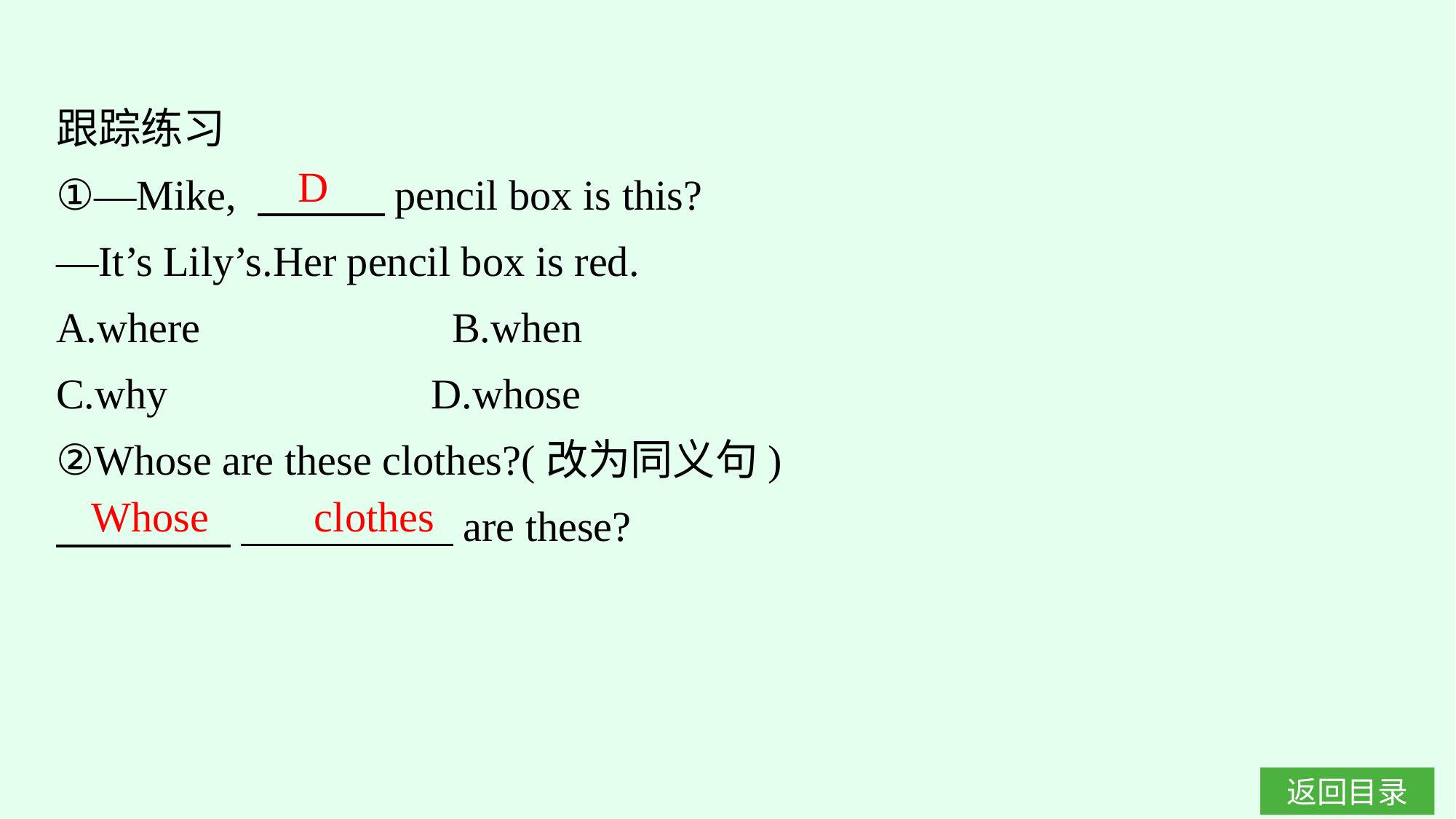

跟踪练习
①—Mike, 　　　pencil box is this?
—It’s Lily’s.Her pencil box is red.
A.where　　　　　  B.when
C.why			D.whose
②Whose are these clothes?(改为同义句)
　　     　 　　　　　are these?
D
Whose          clothes